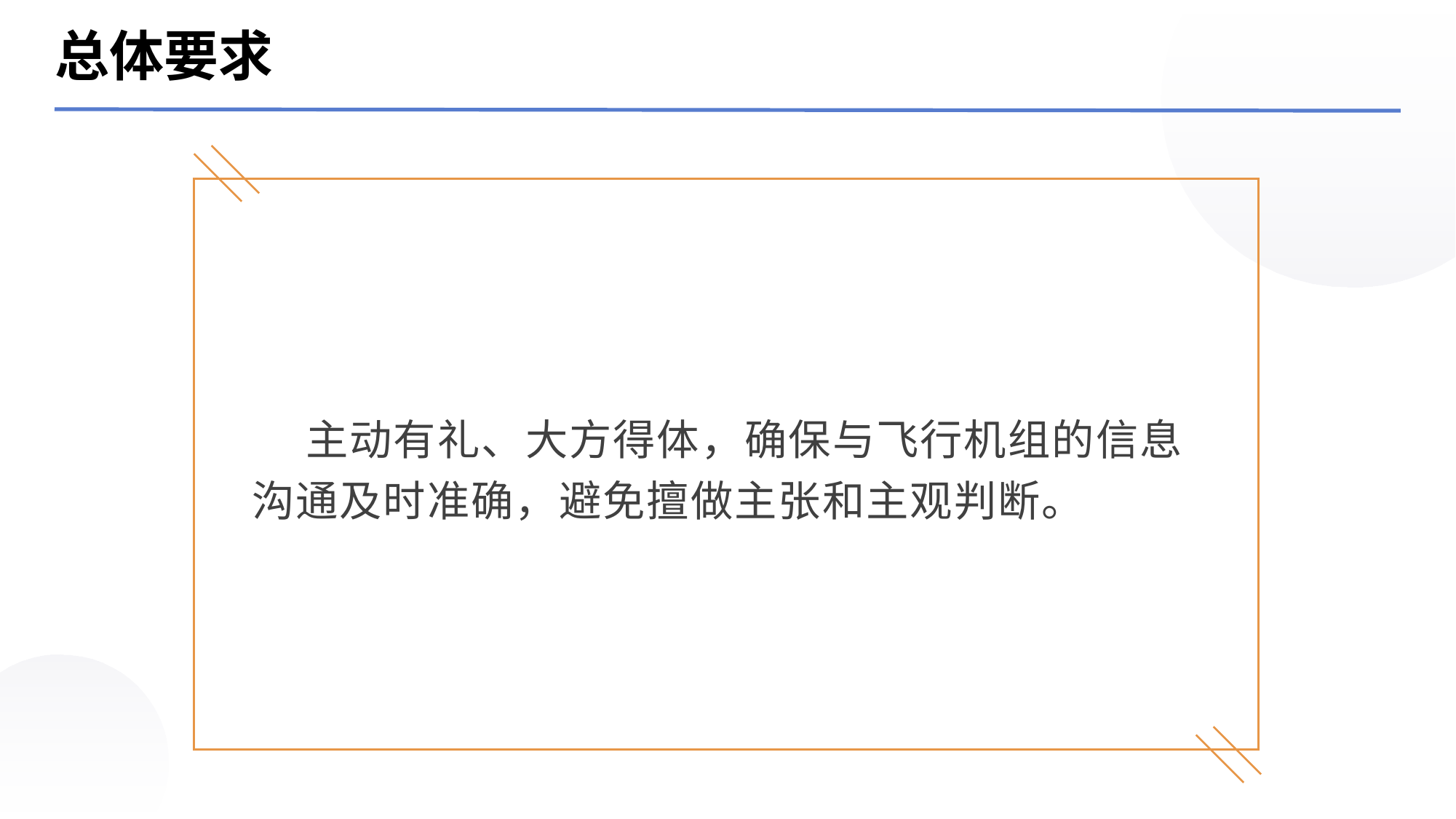

总体要求

    主动有礼、大方得体，确保与飞行机组的信息沟通及时准确，避免擅做主张和主观判断。